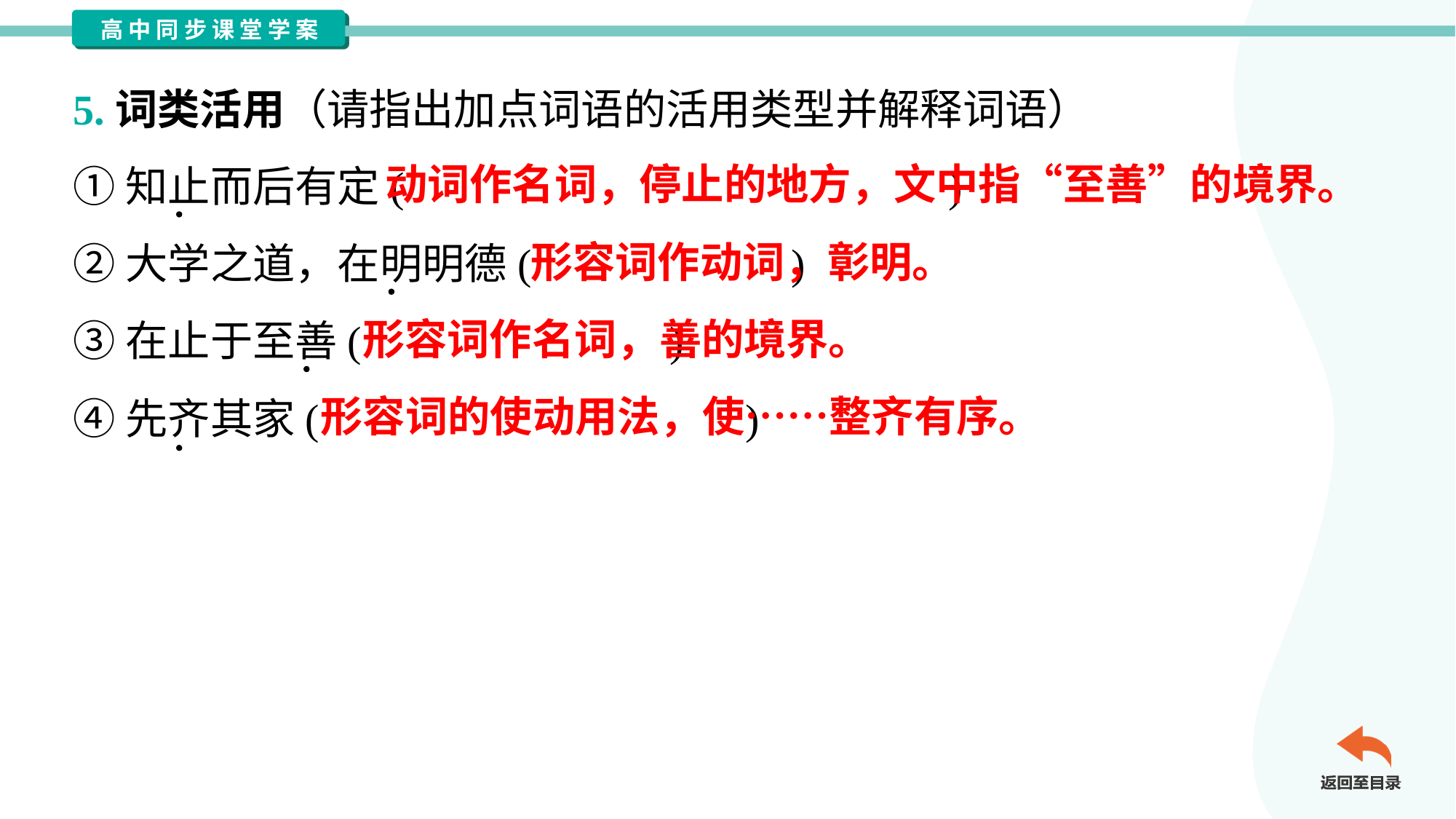

5.词类活用（请指出加点词语的活用类型并解释词语）
①知止而后有定(                                              )
②大学之道，在明明德(                      )
③在止于至善(                          )
④先齐其家(                                    )
动词作名词，停止的地方，文中指“至善”的境界。
形容词作动词，彰明。

形容词作名词，善的境界。

形容词的使动用法，使……整齐有序。